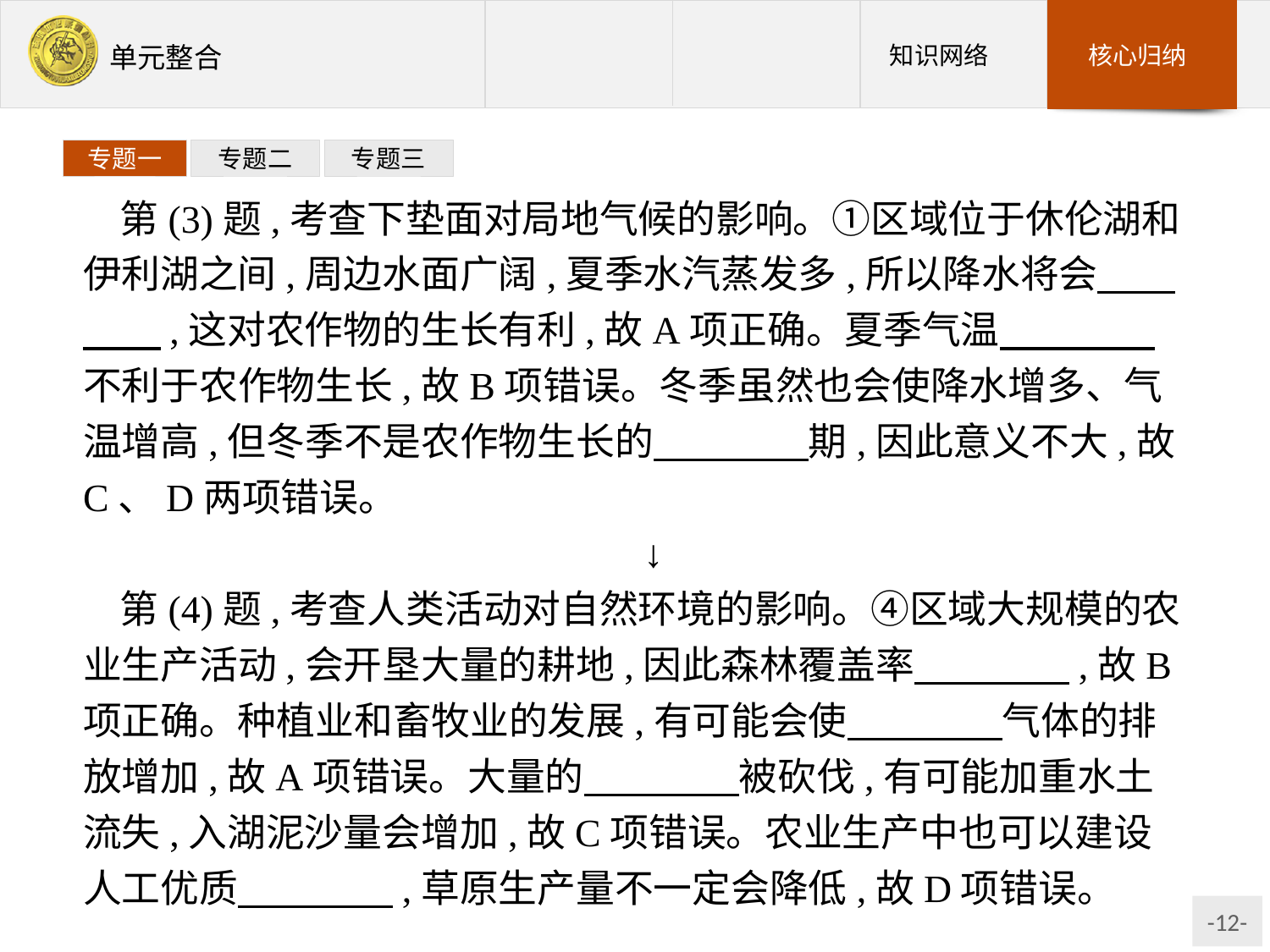

专题一
专题二
专题三
第(3)题,考查下垫面对局地气候的影响。①区域位于休伦湖和伊利湖之间,周边水面广阔,夏季水汽蒸发多,所以降水将会　　　　,这对农作物的生长有利,故A项正确。夏季气温　　　　不利于农作物生长,故B项错误。冬季虽然也会使降水增多、气温增高,但冬季不是农作物生长的　　　　期,因此意义不大,故C、D两项错误。
↓
第(4)题,考查人类活动对自然环境的影响。④区域大规模的农业生产活动,会开垦大量的耕地,因此森林覆盖率　　　　,故B项正确。种植业和畜牧业的发展,有可能会使　　　　气体的排放增加,故A项错误。大量的　　　　被砍伐,有可能加重水土流失,入湖泥沙量会增加,故C项错误。农业生产中也可以建设人工优质　　　　,草原生产量不一定会降低,故D项错误。